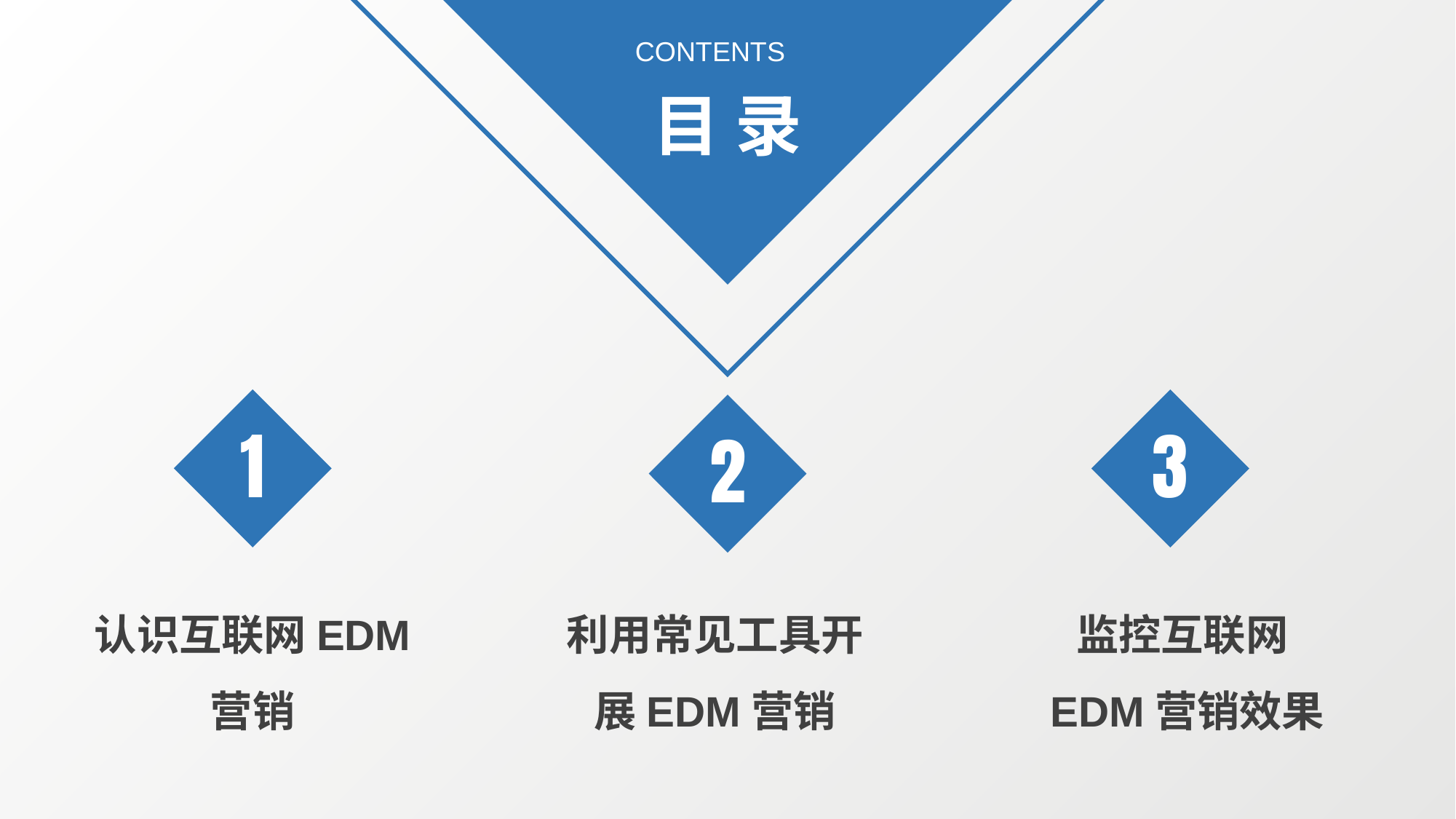

CONTENTS
目 录
1
3
2
认识互联网EDM
营销
利用常见工具开展EDM营销
监控互联网EDM营销效果